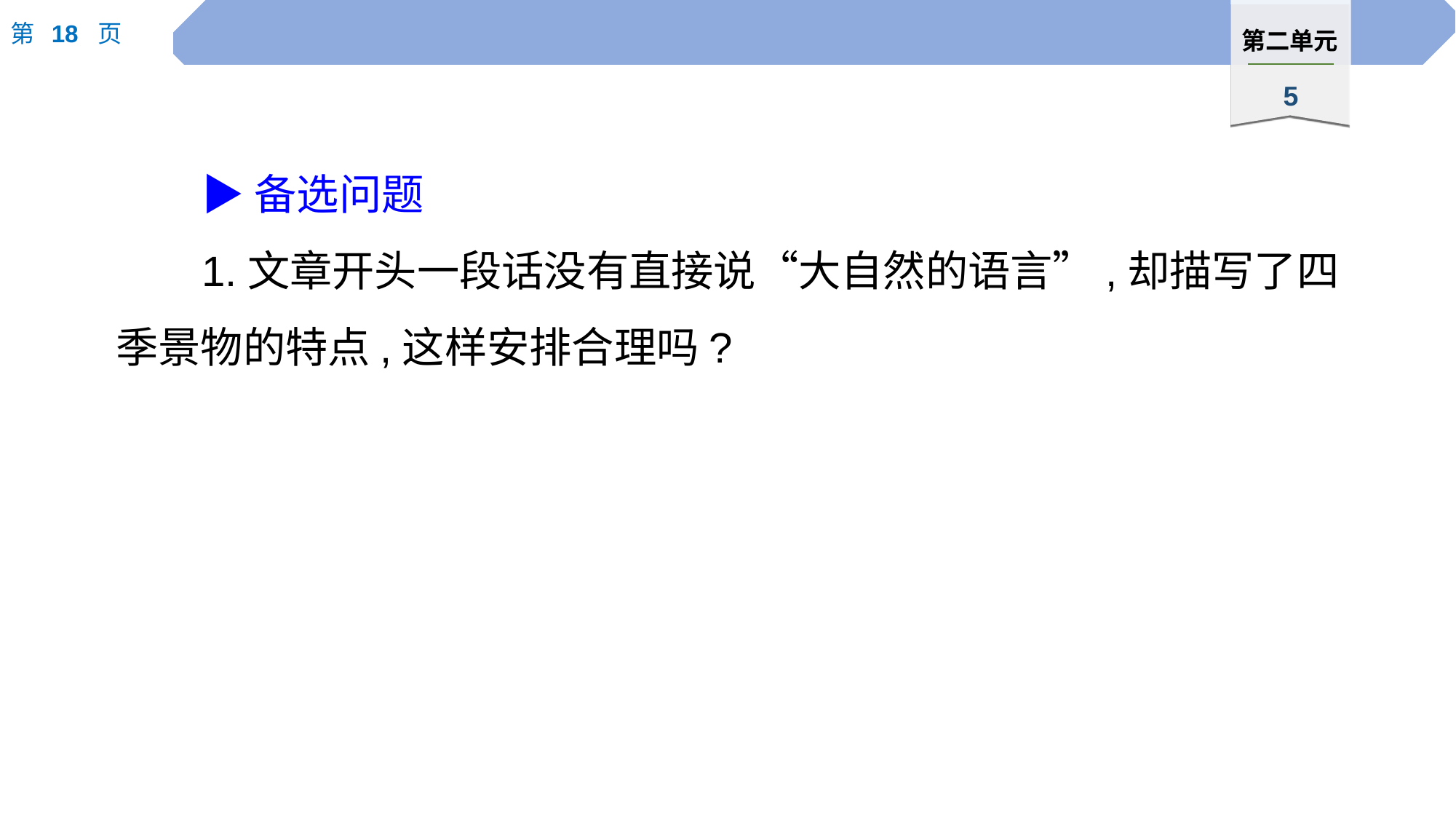

▶备选问题
1.文章开头一段话没有直接说“大自然的语言”,却描写了四季景物的特点,这样安排合理吗?